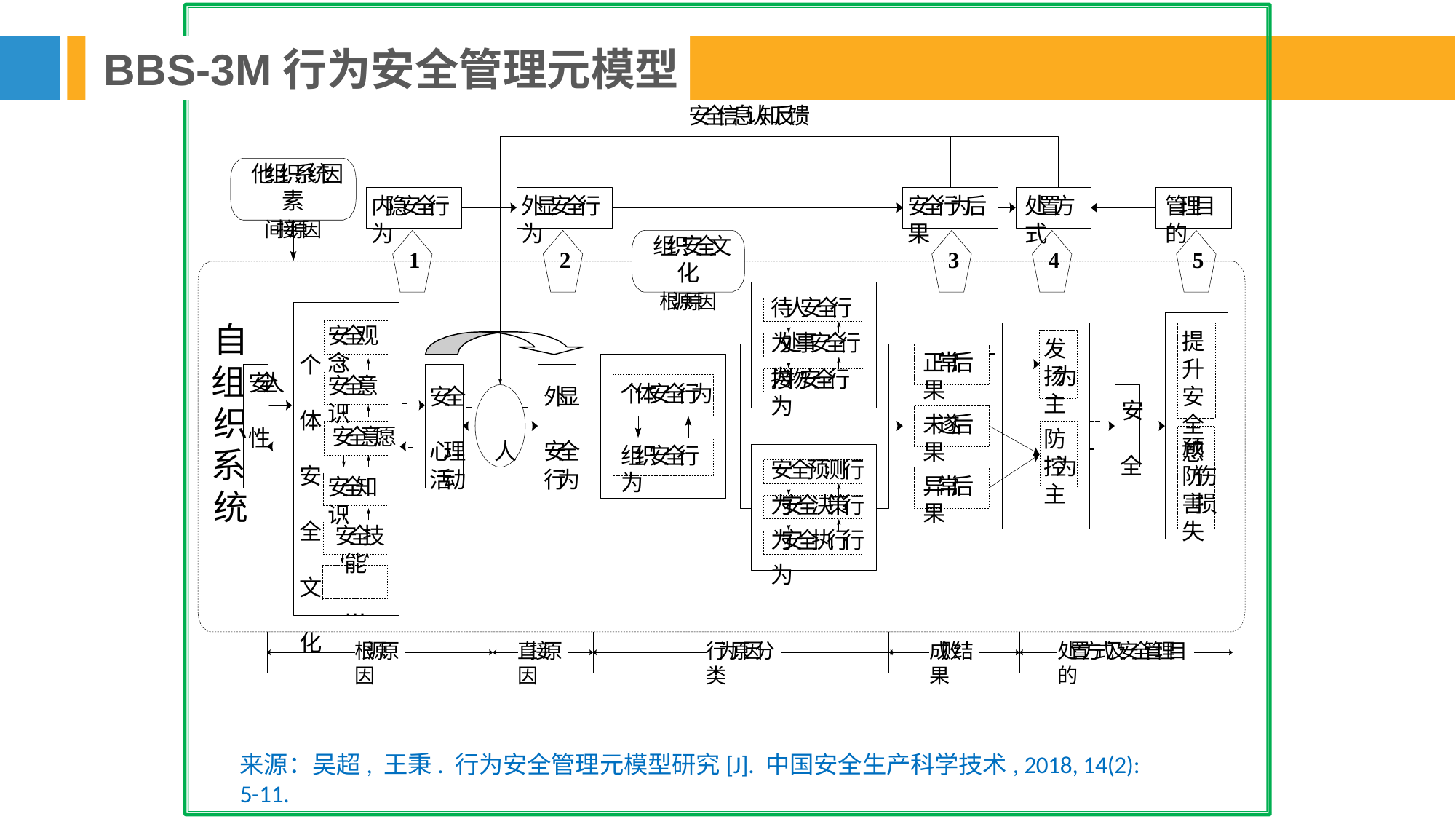

BBS-3M行为安全管理元模型
安全信息认知反馈

他组织系统因素
间接原因

内隐安全行为
外显安全行为
安全行为后果
处置方式
管理目的

组织安全文化
根源原因
1
2
3
4
5

待人安全行为  处事安全行为

自  组  织  系  统

安全观念

提升  安全  感

发扬  为主

正常后果
个  体  安  全  文  化

接物安全行为
安  全  人 	    性

安全意识

安全意愿

个体安全行为

安全 	 	外显
心理	人	安全
活动	行为

  	安
全

未遂后果

防控  为主

预防  伤害  损失

组织安全行为

安全预测行为  安全决策行为  安全执行行为

异常后果
安全知识

安全技能
…

根源原因
直接原因
行为原因分类
成败结果
处置方式及安全管理目的

来源：吴超, 王秉. 行为安全管理元模型研究[J]. 中国安全生产科学技术, 2018, 14(2): 5-11.